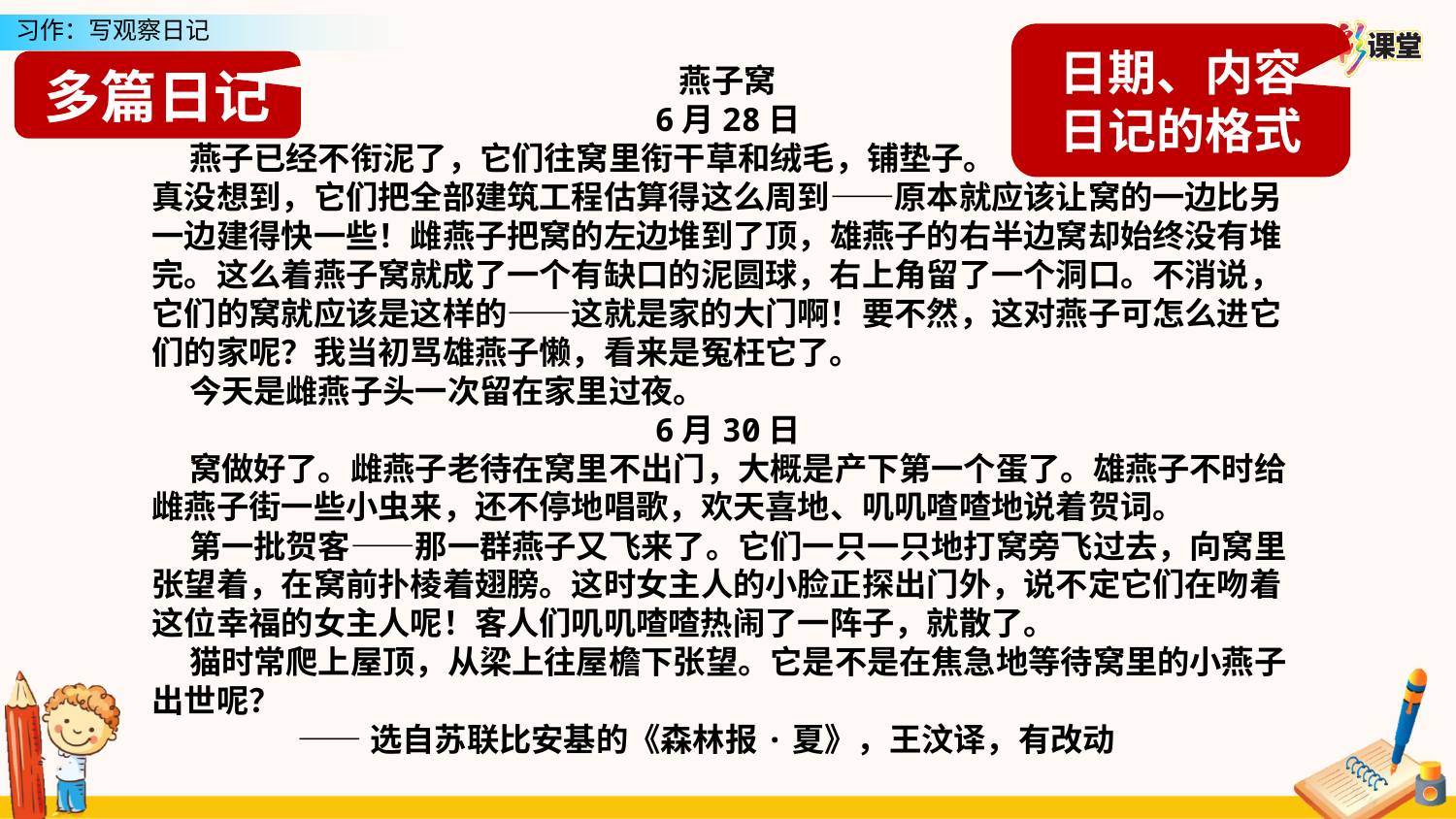

日期、内容
日记的格式
燕子窝
6月28日
    燕子已经不衔泥了，它们往窝里衔干草和绒毛，铺垫子。
真没想到，它们把全部建筑工程估算得这么周到——原本就应该让窝的一边比另一边建得快一些！雌燕子把窝的左边堆到了顶，雄燕子的右半边窝却始终没有堆完。这么着燕子窝就成了一个有缺口的泥圆球，右上角留了一个洞口。不消说，它们的窝就应该是这样的——这就是家的大门啊！要不然，这对燕子可怎么进它们的家呢？我当初骂雄燕子懒，看来是冤枉它了。
    今天是雌燕子头一次留在家里过夜。
6月30日
    窝做好了。雌燕子老待在窝里不出门，大概是产下第一个蛋了。雄燕子不时给雌燕子街一些小虫来，还不停地唱歌，欢天喜地、叽叽喳喳地说着贺词。
    第一批贺客——那一群燕子又飞来了。它们一只一只地打窝旁飞过去，向窝里张望着，在窝前扑棱着翅膀。这时女主人的小脸正探出门外，说不定它们在吻着这位幸福的女主人呢！客人们叽叽喳喳热闹了一阵子，就散了。
    猫时常爬上屋顶，从梁上往屋檐下张望。它是不是在焦急地等待窝里的小燕子出世呢？
                    ——选自苏联比安基的《森林报·夏》，王汶译，有改动
多篇日记